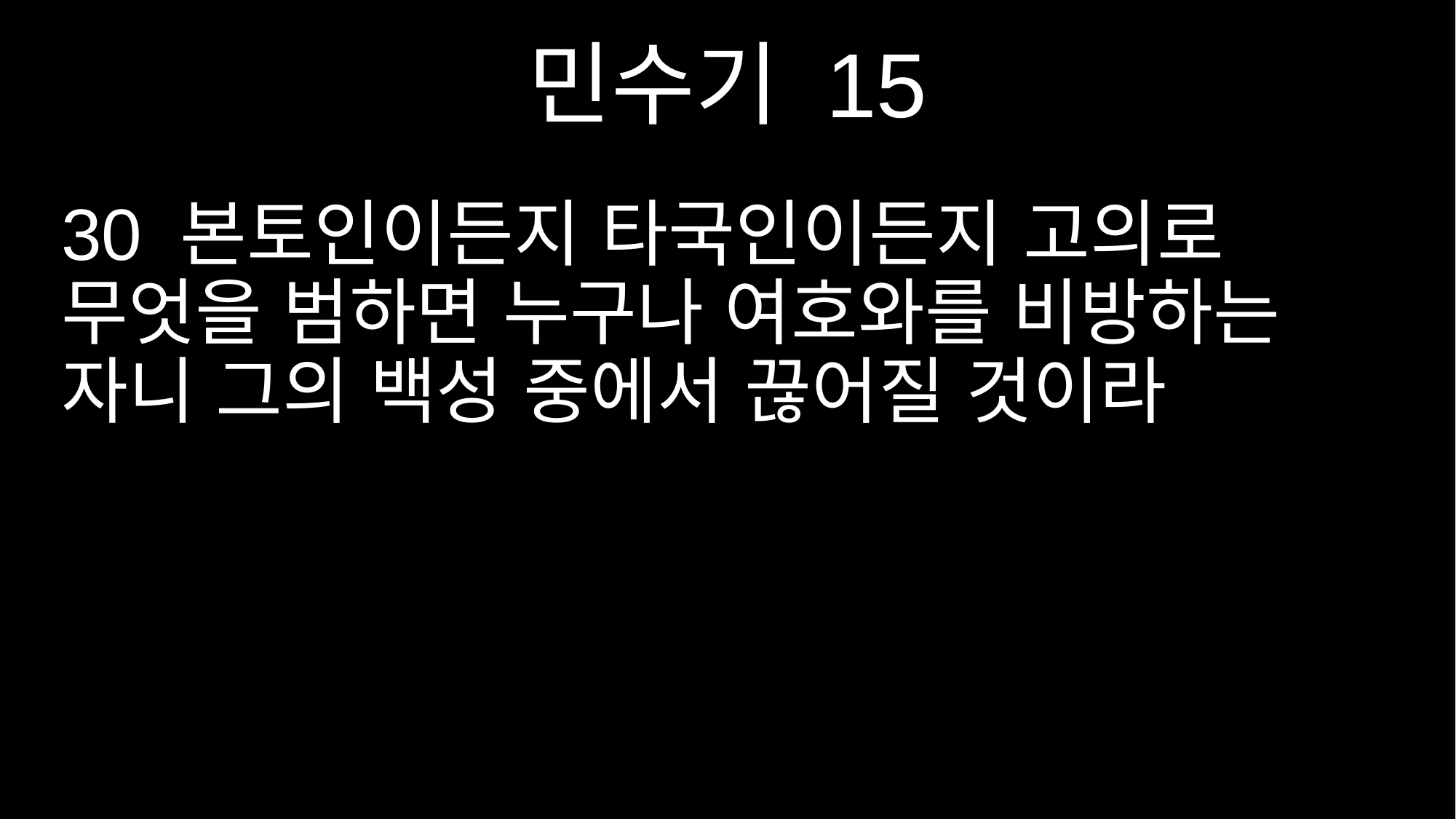

민수기 15
30 본토인이든지 타국인이든지 고의로 무엇을 범하면 누구나 여호와를 비방하는 자니 그의 백성 중에서 끊어질 것이라